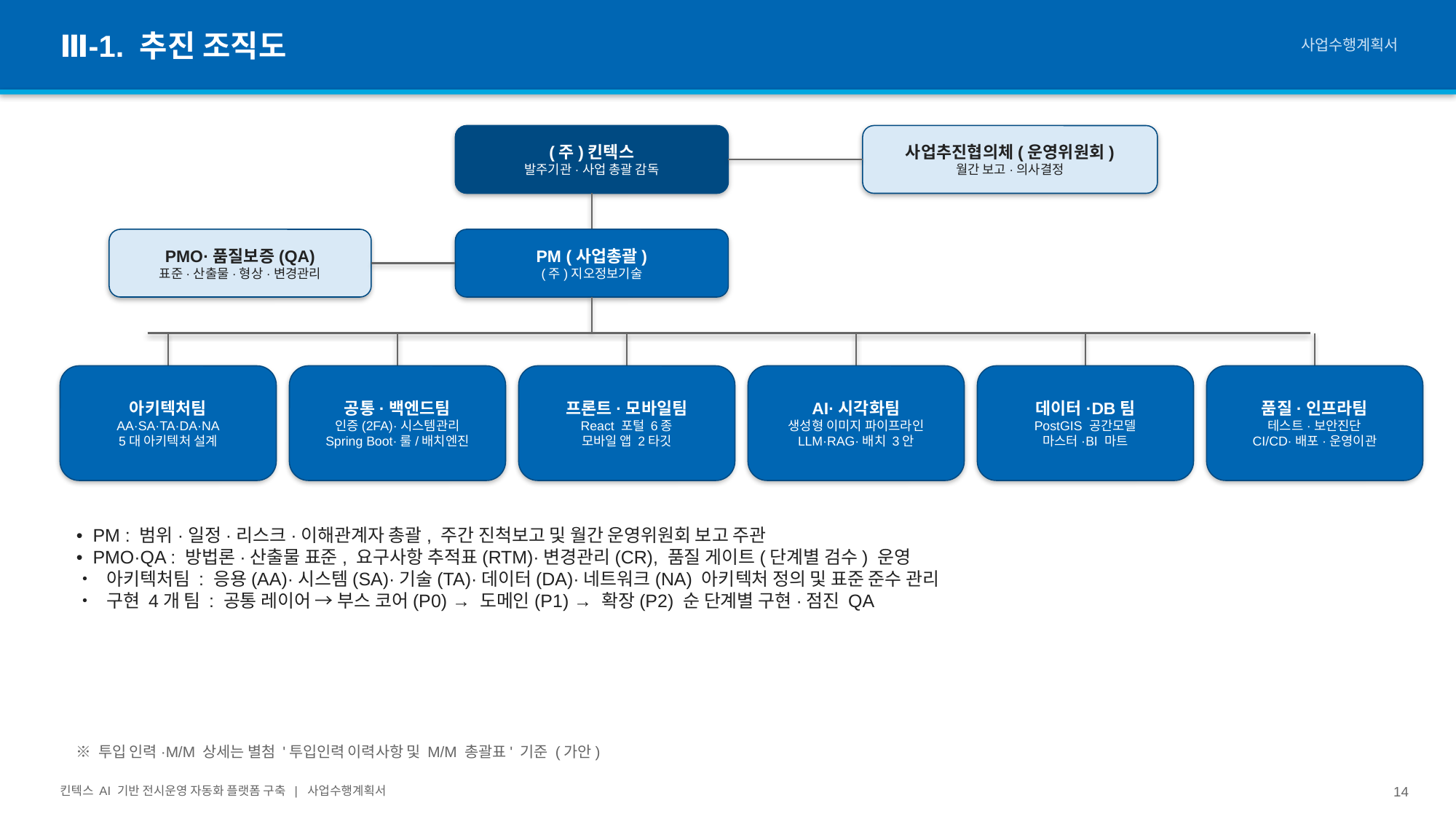

Ⅲ-1. 추진 조직도
사업수행계획서

(주)킨텍스
발주기관·사업 총괄 감독
사업추진협의체(운영위원회)
월간 보고·의사결정
PMO·품질보증(QA)
표준·산출물·형상·변경관리
PM (사업총괄)
(주)지오정보기술
아키텍처팀
AA·SA·TA·DA·NA
5대 아키텍처 설계
공통·백엔드팀
인증(2FA)·시스템관리
Spring Boot·룰/배치엔진
프론트·모바일팀
React 포털 6종
모바일 앱 2타깃
AI·시각화팀
생성형 이미지 파이프라인
LLM·RAG·배치 3안
데이터·DB팀
PostGIS 공간모델
마스터·BI 마트
품질·인프라팀
테스트·보안진단
CI/CD·배포·운영이관
•  PM : 범위·일정·리스크·이해관계자 총괄, 주간 진척보고 및 월간 운영위원회 보고 주관
•  PMO·QA : 방법론·산출물 표준, 요구사항 추적표(RTM)·변경관리(CR), 품질 게이트(단계별 검수) 운영
•  아키텍처팀 : 응용(AA)·시스템(SA)·기술(TA)·데이터(DA)·네트워크(NA) 아키텍처 정의 및 표준 준수 관리
•  구현 4개 팀 : 공통 레이어 → 부스 코어(P0) → 도메인(P1) → 확장(P2) 순 단계별 구현·점진 QA
※ 투입 인력·M/M 상세는 별첨 '투입인력 이력사항 및 M/M 총괄표' 기준 (가안)
킨텍스 AI 기반 전시운영 자동화 플랫폼 구축  |  사업수행계획서
14